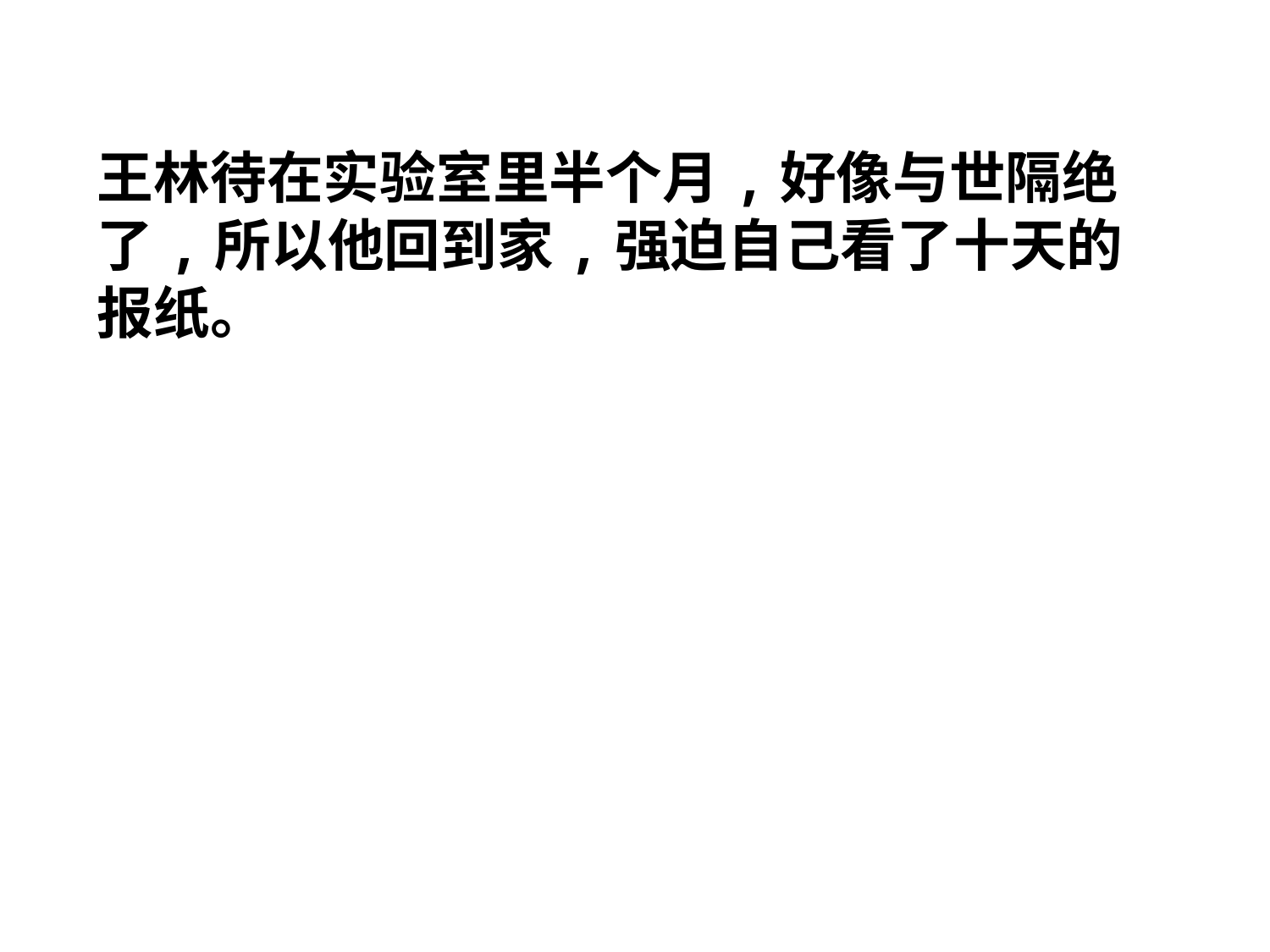

王林待在实验室里半个月,好像与世隔绝了,所以他回到家,强迫自己看了十天的报纸。